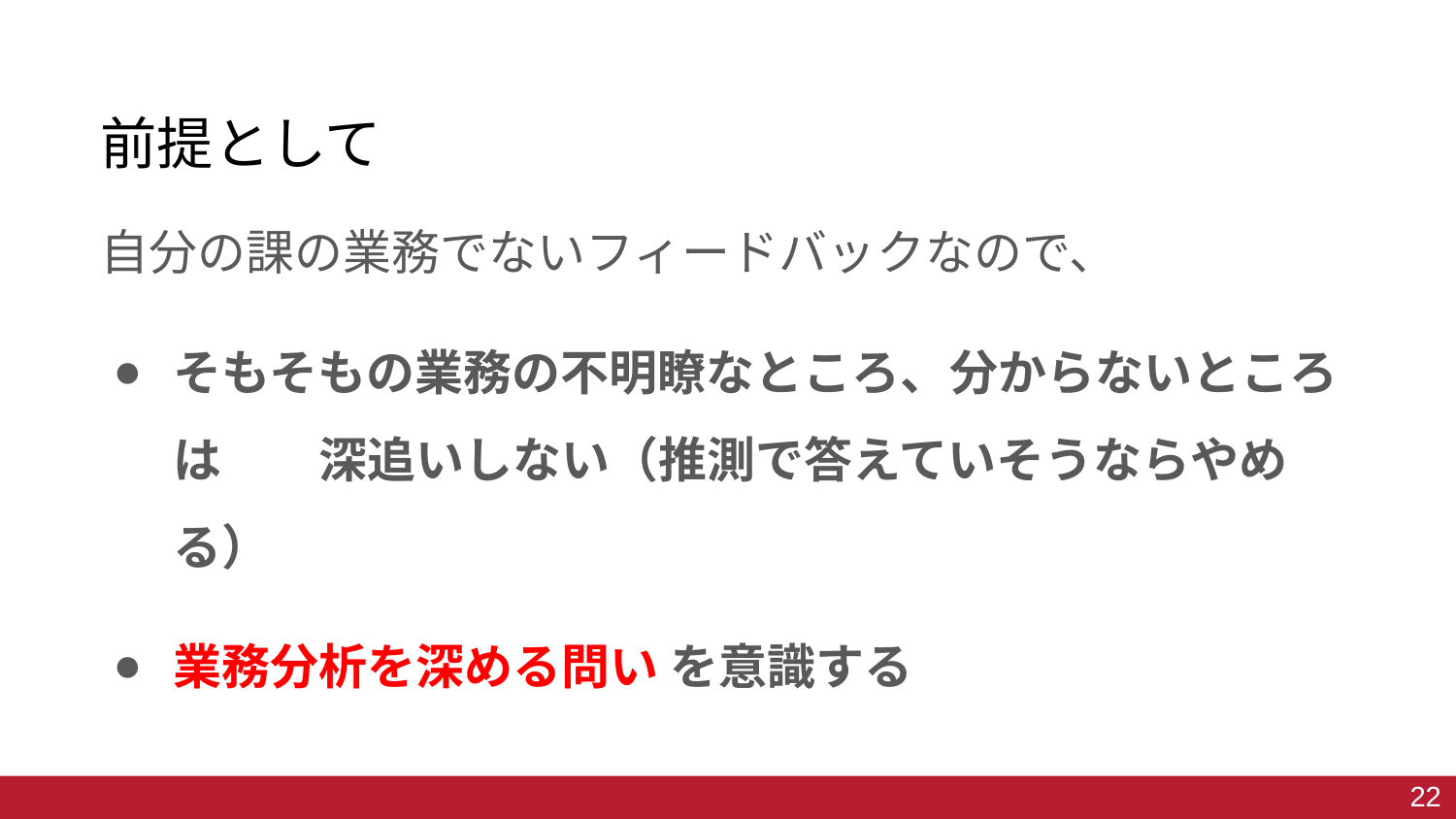

# 前提として
自分の課の業務でないフィードバックなので、
そもそもの業務の不明瞭なところ、分からないところは　　深追いしない（推測で答えていそうならやめる）
業務分析を深める問い を意識する
22